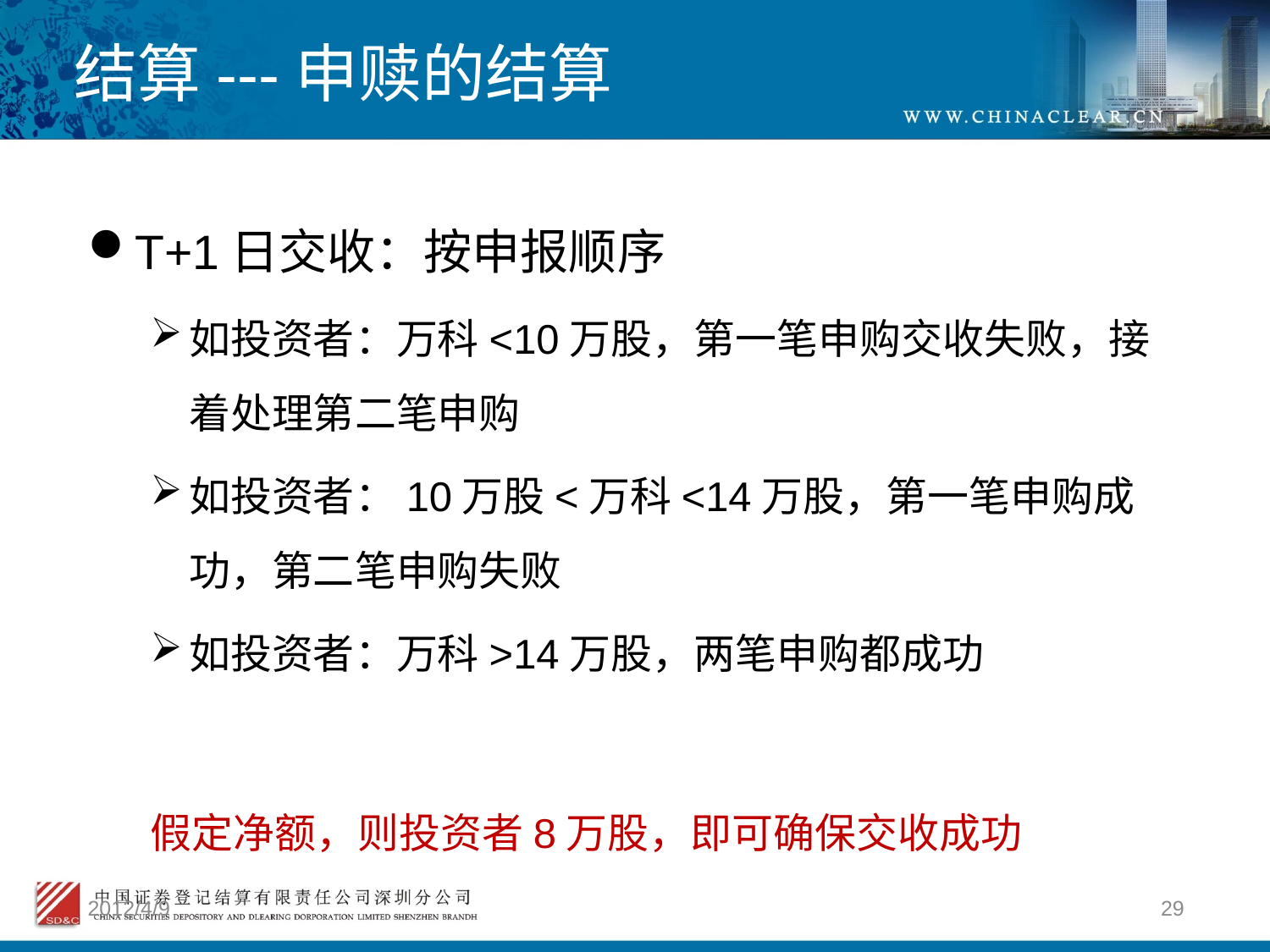

# 结算---申赎的结算
T+1日交收：按申报顺序
如投资者：万科<10万股，第一笔申购交收失败，接着处理第二笔申购
如投资者：10万股<万科<14万股，第一笔申购成功，第二笔申购失败
如投资者：万科>14万股，两笔申购都成功

假定净额，则投资者8万股，即可确保交收成功

2012/4/9
29